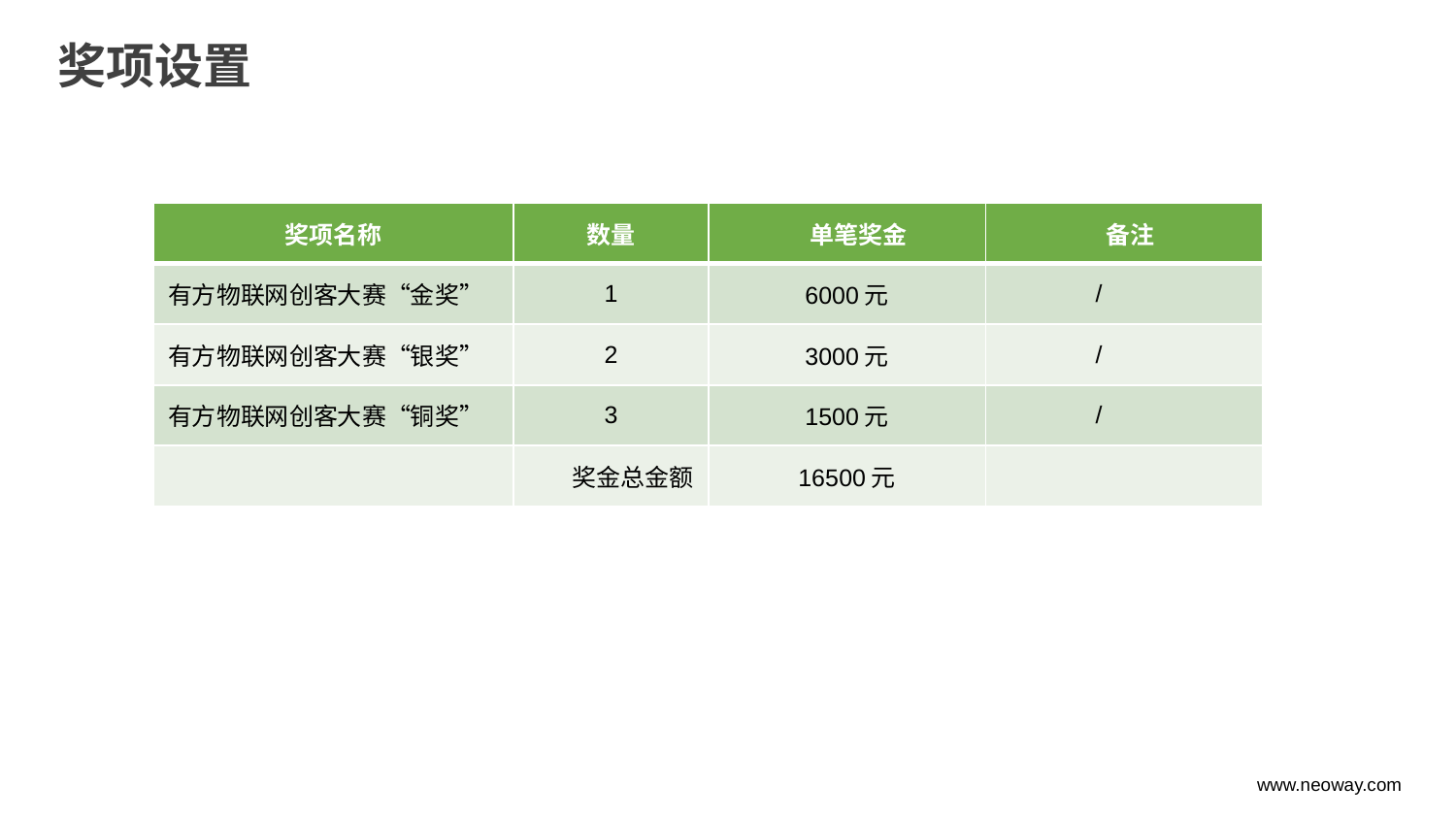

奖项设置
| 奖项名称 | 数量 | 单笔奖金 | 备注 |
| --- | --- | --- | --- |
| 有方物联网创客大赛“金奖” | 1 | 6000元 | / |
| 有方物联网创客大赛“银奖” | 2 | 3000元 | / |
| 有方物联网创客大赛“铜奖” | 3 | 1500元 | / |
|  | 奖金总金额 | 16500元 |  |